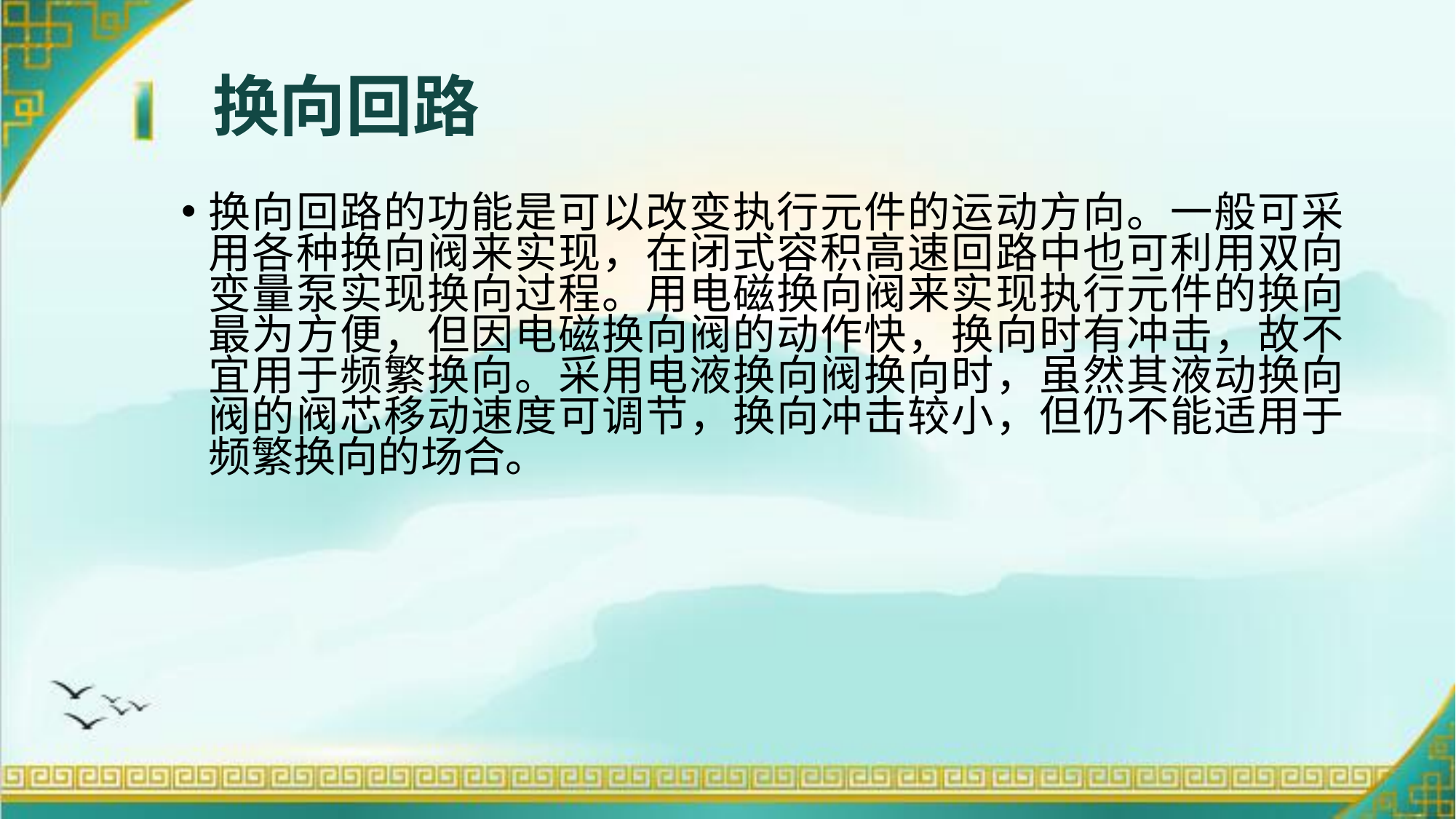

# 换向回路
换向回路的功能是可以改变执行元件的运动方向。一般可采用各种换向阀来实现，在闭式容积高速回路中也可利用双向变量泵实现换向过程。用电磁换向阀来实现执行元件的换向最为方便，但因电磁换向阀的动作快，换向时有冲击，故不宜用于频繁换向。采用电液换向阀换向时，虽然其液动换向阀的阀芯移动速度可调节，换向冲击较小，但仍不能适用于频繁换向的场合。